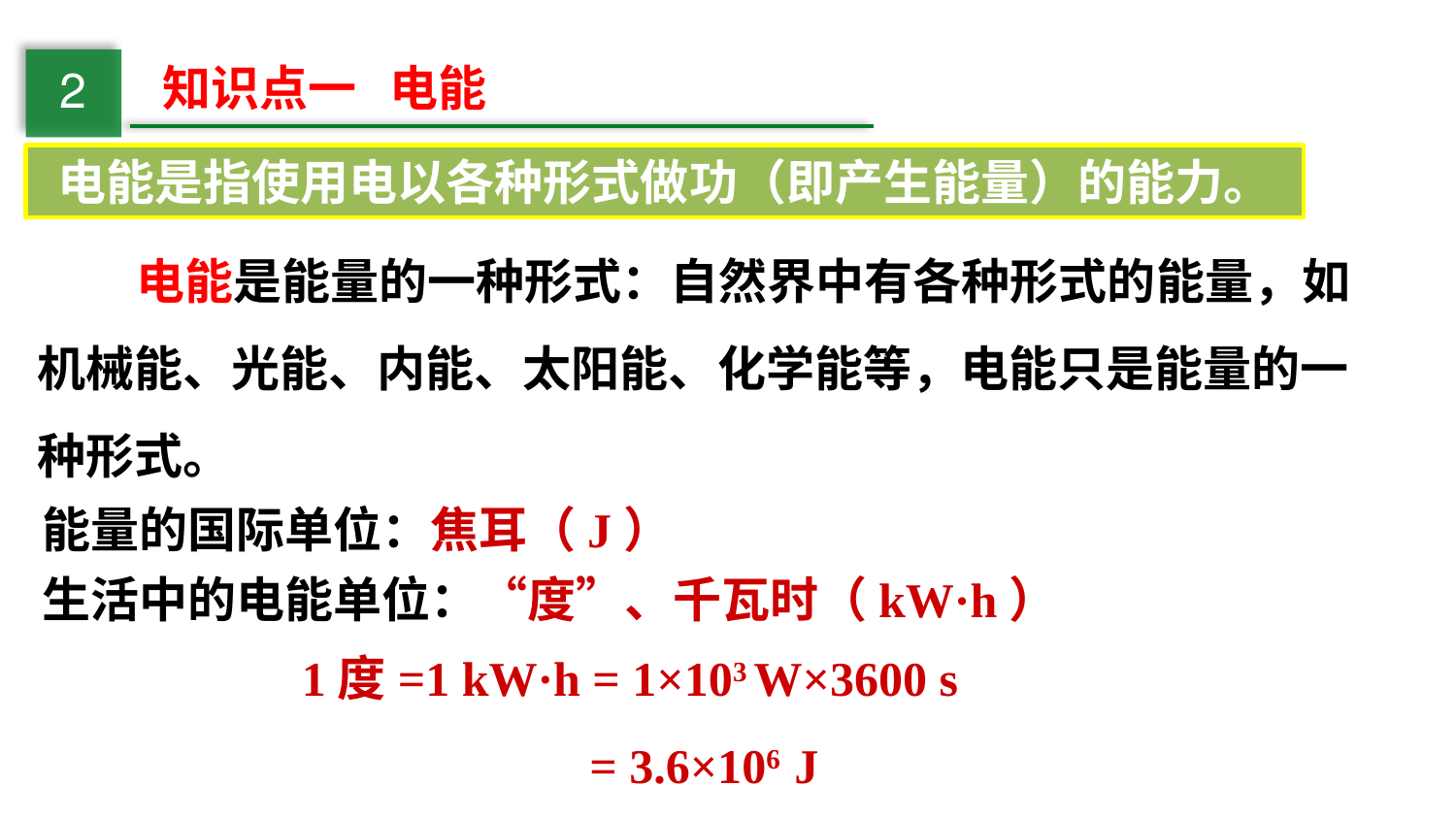

知识点一   电能
2
电能是指使用电以各种形式做功（即产生能量）的能力。
        电能是能量的一种形式：自然界中有各种形式的能量，如机械能、光能、内能、太阳能、化学能等，电能只是能量的一种形式。

能量的国际单位：焦耳（J）
生活中的电能单位：“度”、千瓦时（kW·h）
1度=1 kW·h = 1×103 W×3600 s
 　　　　　 = 3.6×106  J